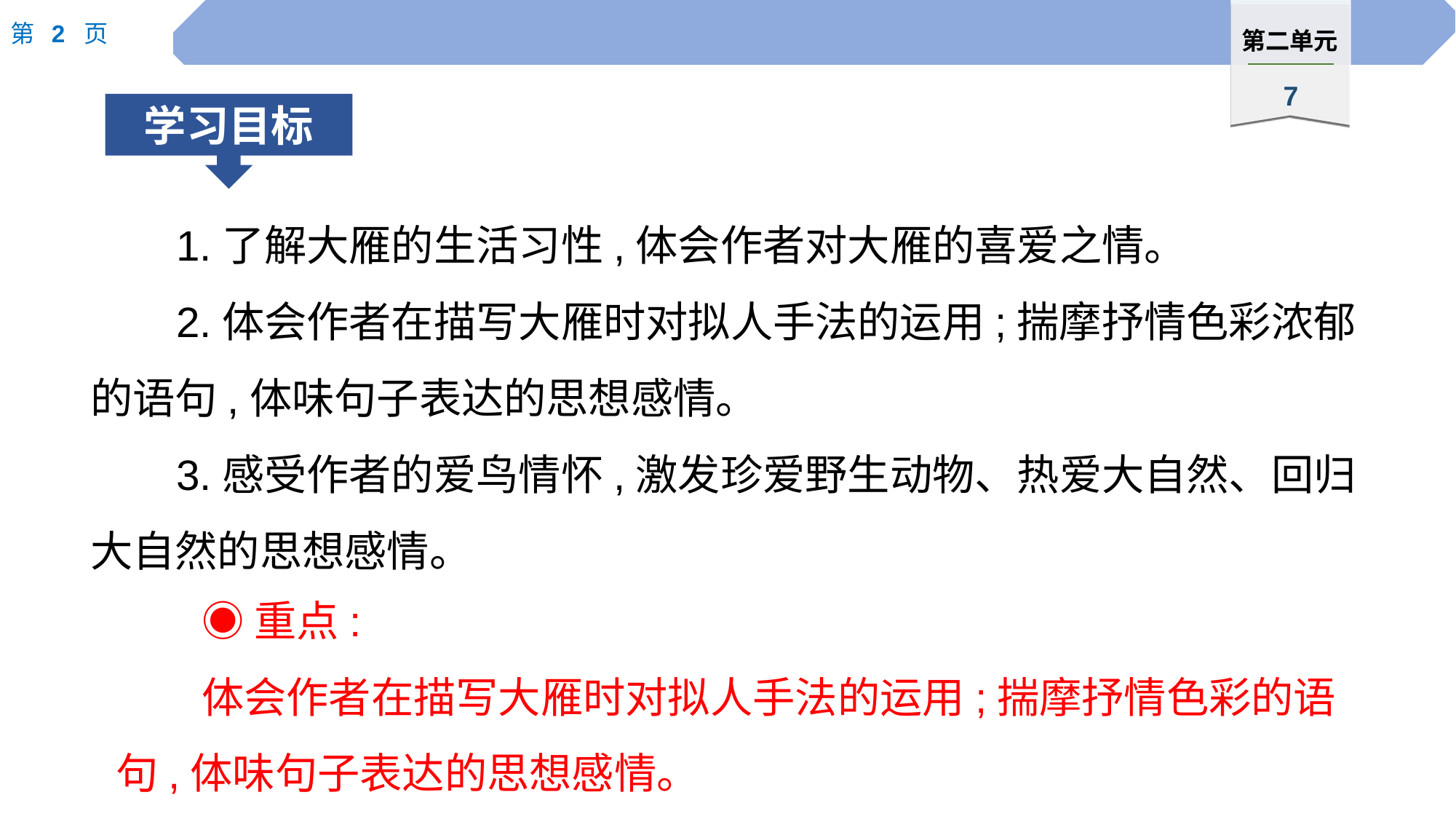

1.了解大雁的生活习性,体会作者对大雁的喜爱之情。
2.体会作者在描写大雁时对拟人手法的运用;揣摩抒情色彩浓郁的语句,体味句子表达的思想感情。
3.感受作者的爱鸟情怀,激发珍爱野生动物、热爱大自然、回归大自然的思想感情。

◉重点:
体会作者在描写大雁时对拟人手法的运用;揣摩抒情色彩的语句,体味句子表达的思想感情。